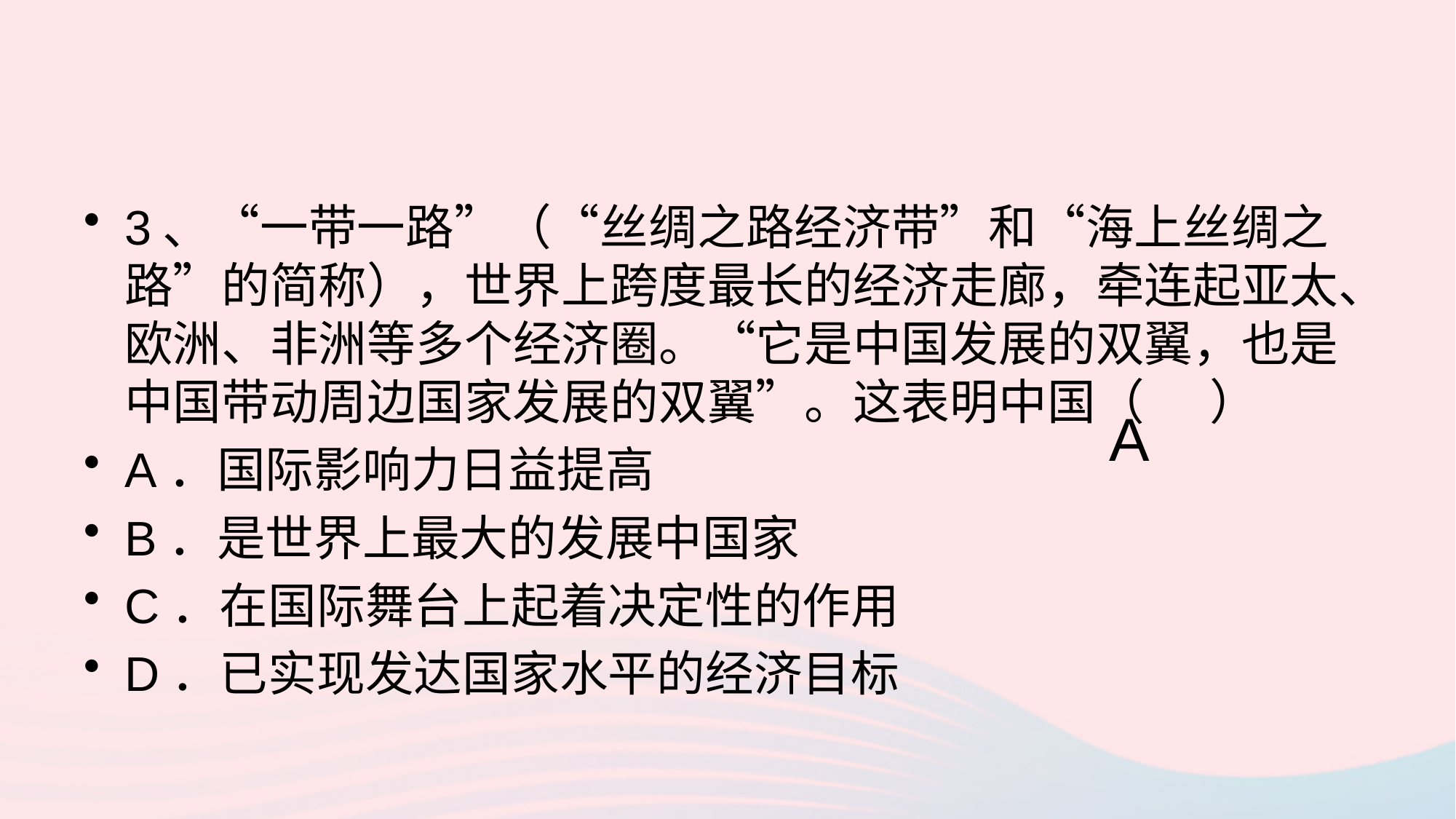

3、“一带一路”（“丝绸之路经济带”和“海上丝绸之路”的简称），世界上跨度最长的经济走廊，牵连起亚太、欧洲、非洲等多个经济圈。“它是中国发展的双翼，也是中国带动周边国家发展的双翼”。这表明中国（      ）
A．国际影响力日益提高
B．是世界上最大的发展中国家
C．在国际舞台上起着决定性的作用
D．已实现发达国家水平的经济目标
A